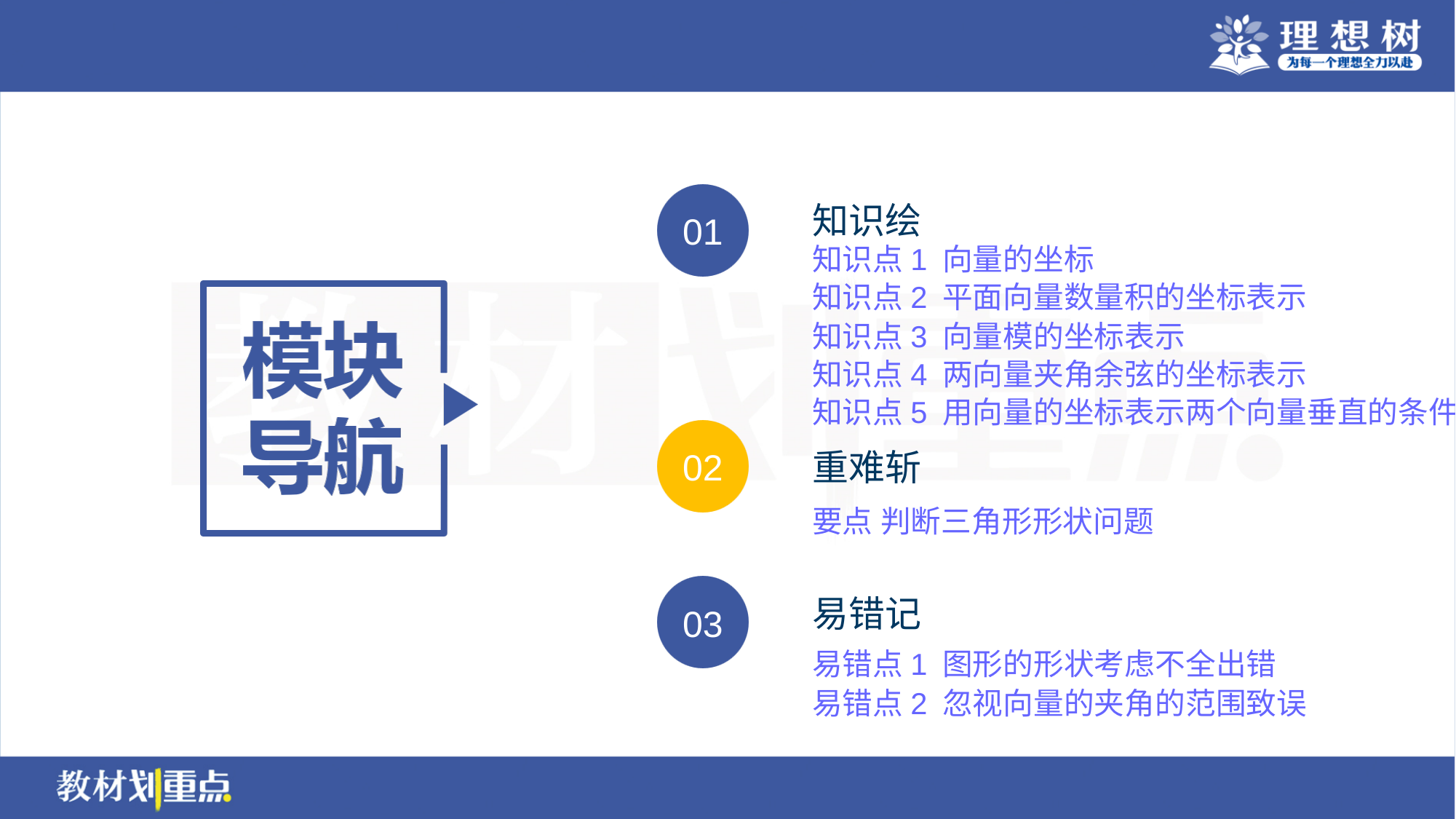

知识点1 向量的坐标
知识点2 平面向量数量积的坐标表示
知识点3 向量模的坐标表示
知识点4 两向量夹角余弦的坐标表示
知识点5 用向量的坐标表示两个向量垂直的条件
要点 判断三角形形状问题
易错点1 图形的形状考虑不全出错
易错点2 忽视向量的夹角的范围致误